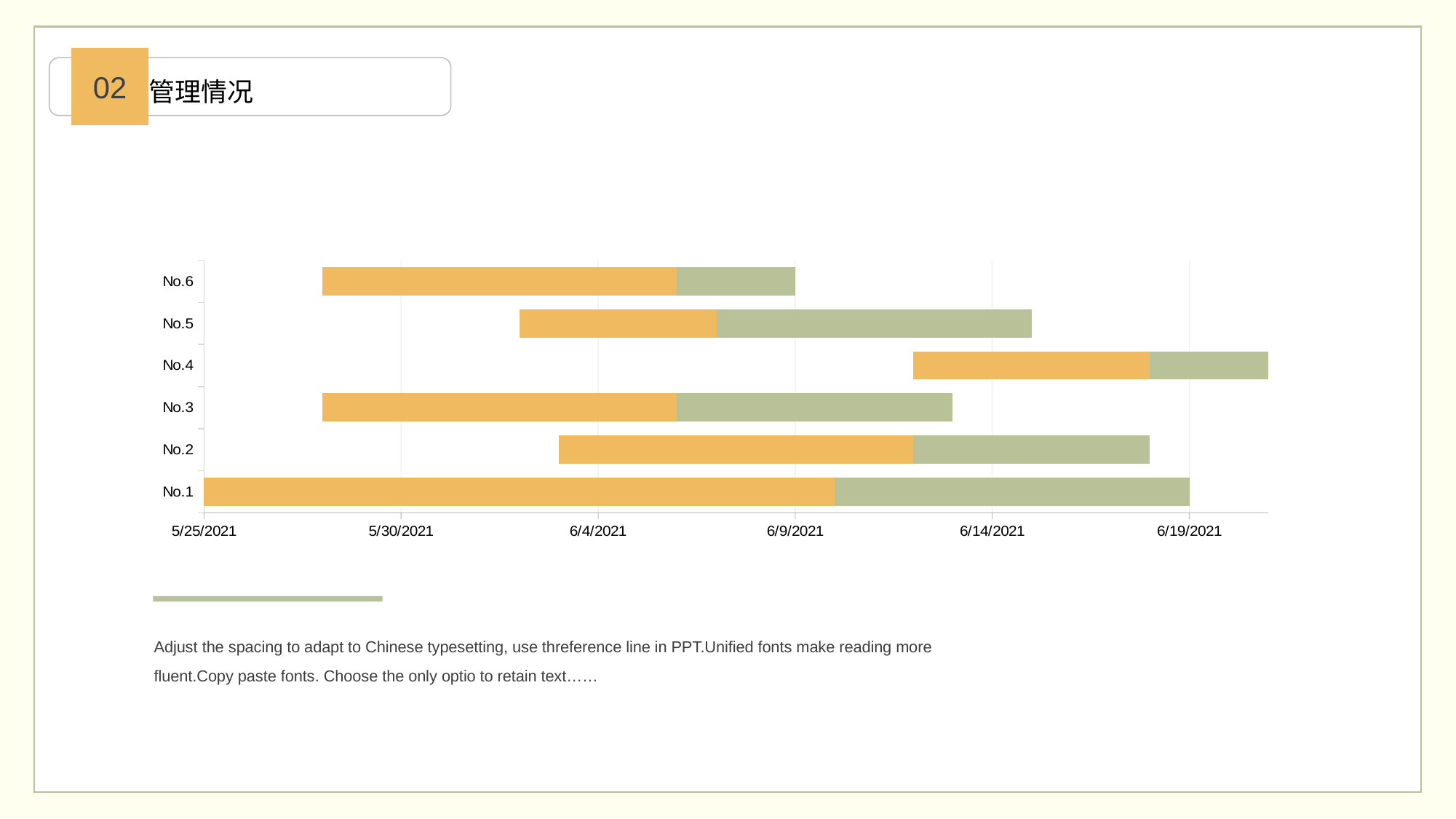

02
              管理情况

### Chart

| Category | 开始日期 | completed | undone |
|---|---|---|---|
| No.1 | 44341.0 | 16.0 | 9.0 |
| No.2 | 44350.0 | 9.0 | 6.0 |
| No.3 | 44344.0 | 9.0 | 7.0 |
| No.4 | 44359.0 | 6.0 | 4.0 |
| No.5 | 44349.0 | 5.0 | 8.0 |
| No.6 | 44344.0 | 9.0 | 3.0 |
Adjust the spacing to adapt to Chinese typesetting, use threference line in PPT.Unified fonts make reading more fluent.Copy paste fonts. Choose the only optio to retain text……